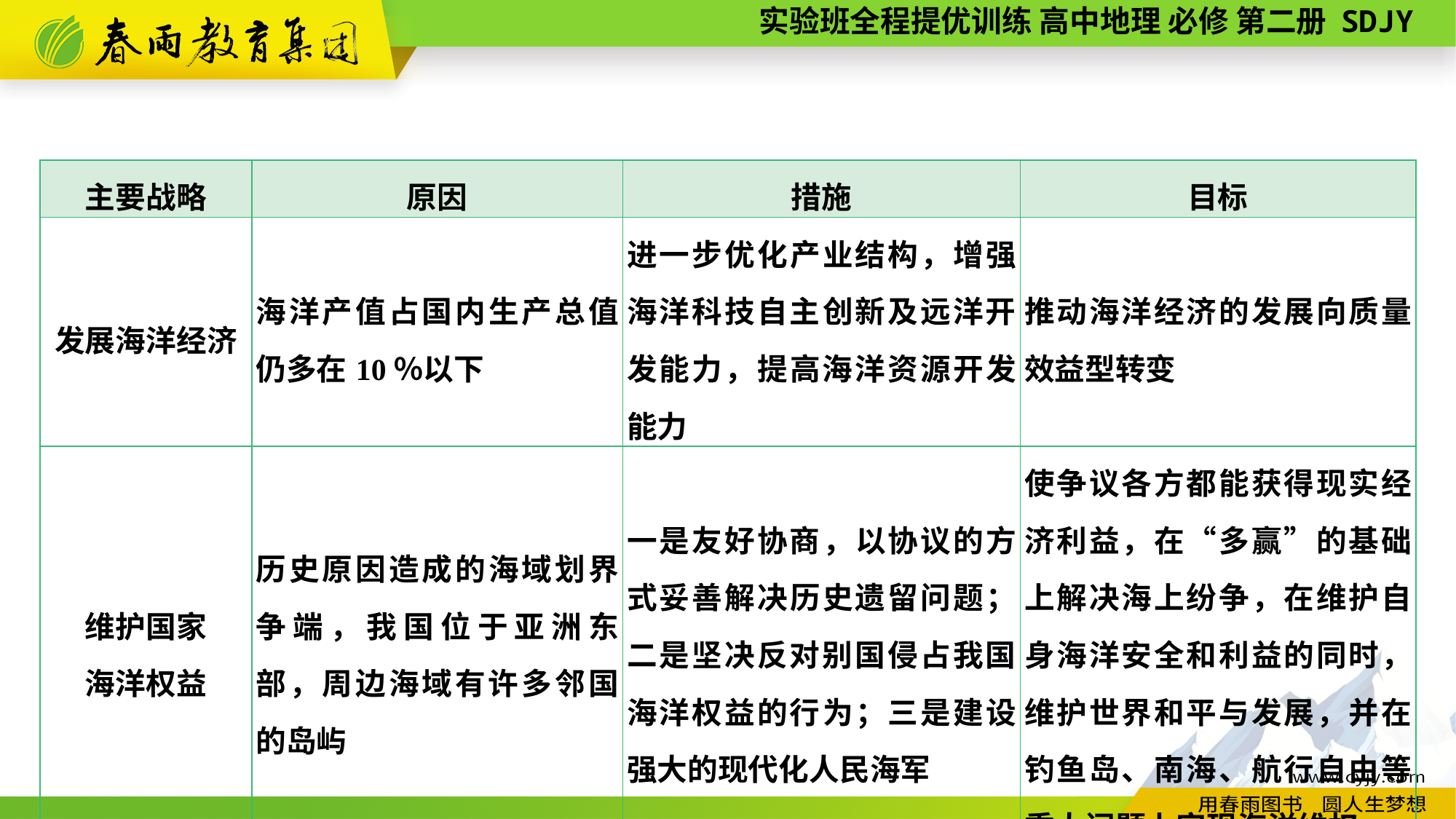

| 主要战略 | 原因 | 措施 | 目标 |
| --- | --- | --- | --- |
| 发展海洋经济 | 海洋产值占国内生产总值仍多在10％以下 | 进一步优化产业结构，增强海洋科技自主创新及远洋开发能力，提高海洋资源开发能力 | 推动海洋经济的发展向质量效益型转变 |
| 维护国家 海洋权益 | 历史原因造成的海域划界争端，我国位于亚洲东部，周边海域有许多邻国的岛屿 | 一是友好协商，以协议的方式妥善解决历史遗留问题；二是坚决反对别国侵占我国海洋权益的行为；三是建设强大的现代化人民海军 | 使争议各方都能获得现实经济利益，在“多赢”的基础上解决海上纷争，在维护自身海洋安全和利益的同时，维护世界和平与发展，并在钓鱼岛、南海、航行自由等重大问题上实现海洋维权 |